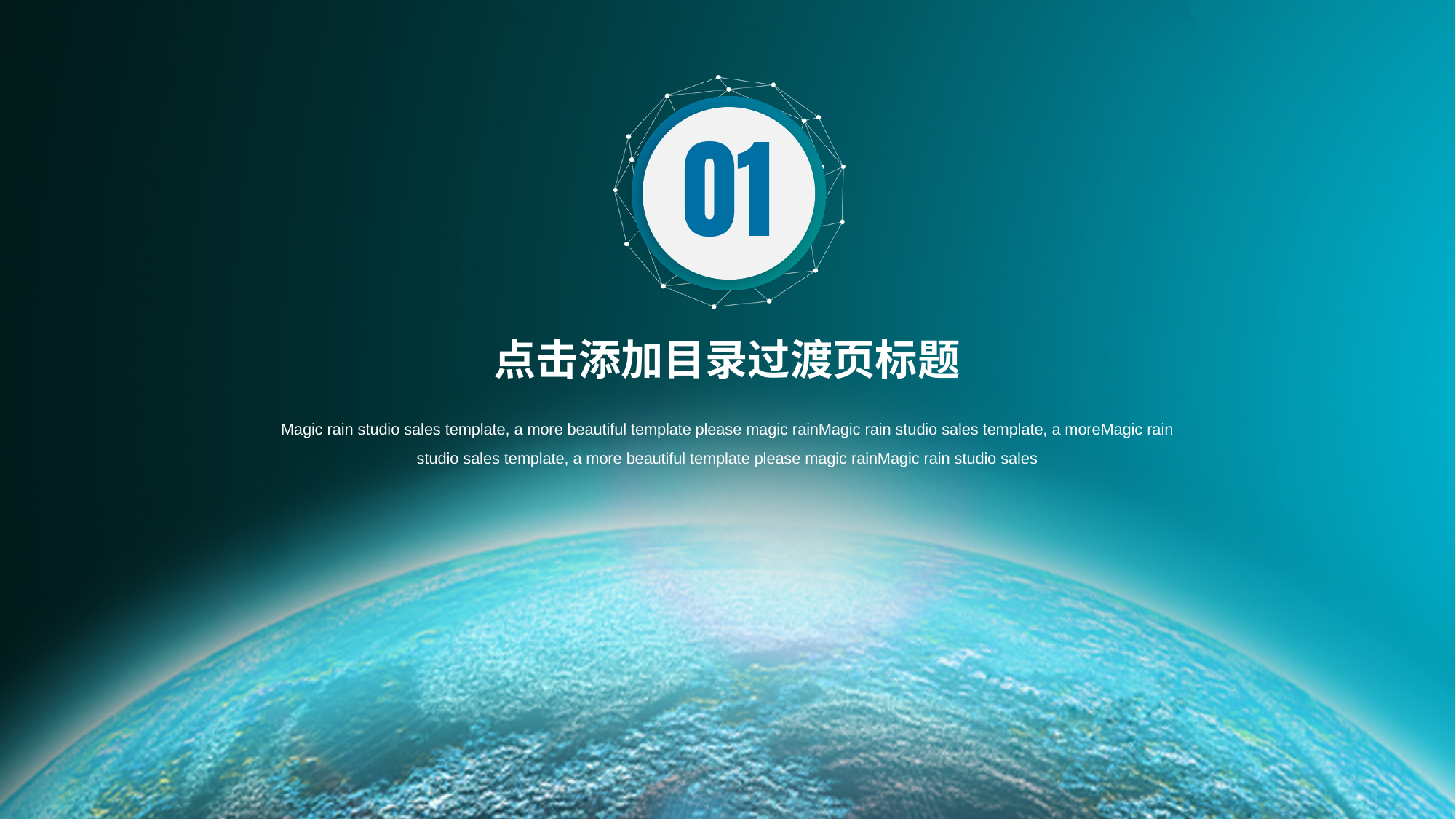

01
# 点击添加目录过渡页标题
Magic rain studio sales template, a more beautiful template please magic rainMagic rain studio sales template, a moreMagic rain studio sales template, a more beautiful template please magic rainMagic rain studio sales